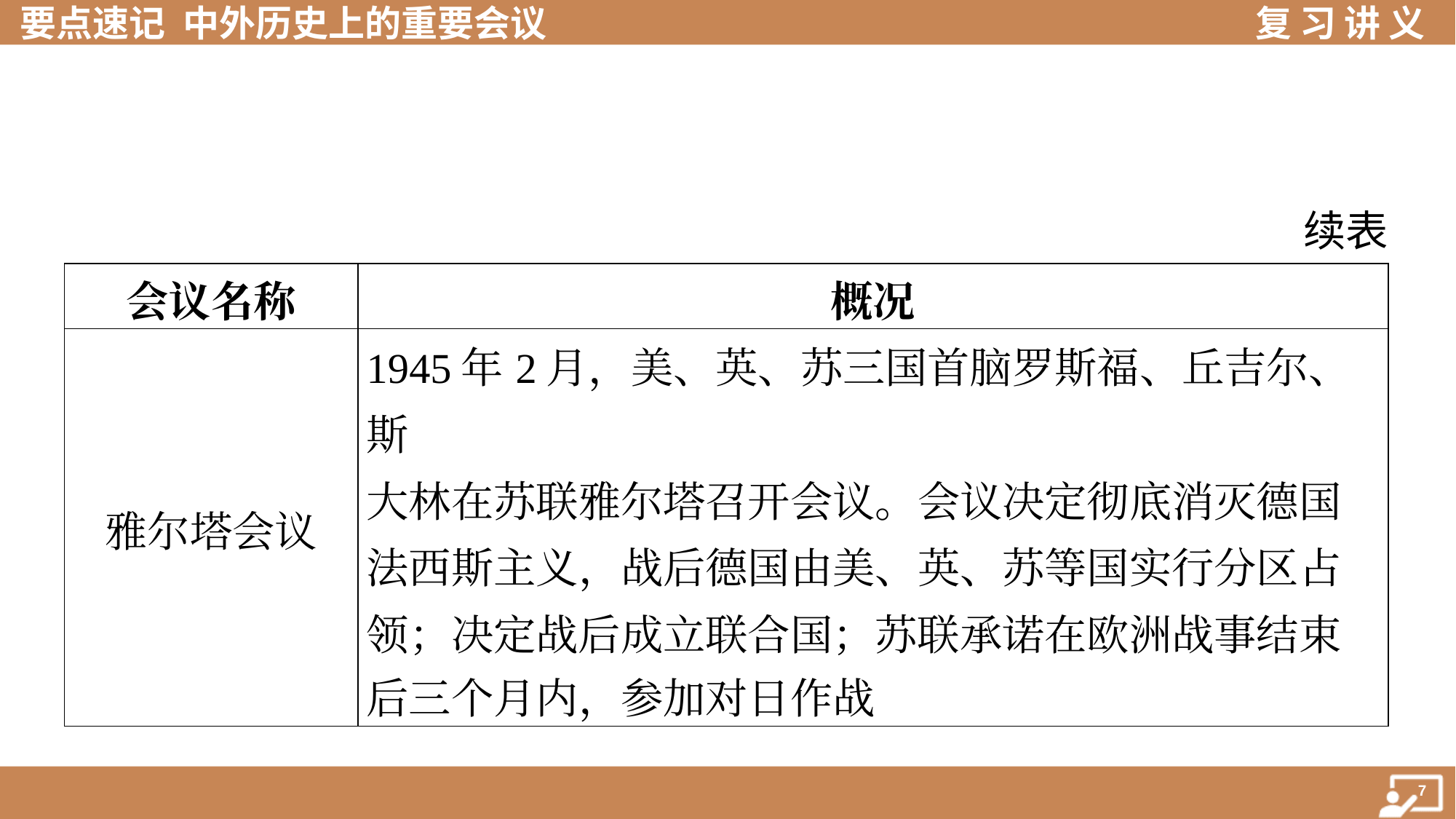

续表
| 会议名称 | 概况 |
| --- | --- |
| 雅尔塔会议 | 1945年2月，美、英、苏三国首脑罗斯福、丘吉尔、斯 大林在苏联雅尔塔召开会议。会议决定彻底消灭德国 法西斯主义，战后德国由美、英、苏等国实行分区占 领；决定战后成立联合国；苏联承诺在欧洲战事结束 后三个月内，参加对日作战 |